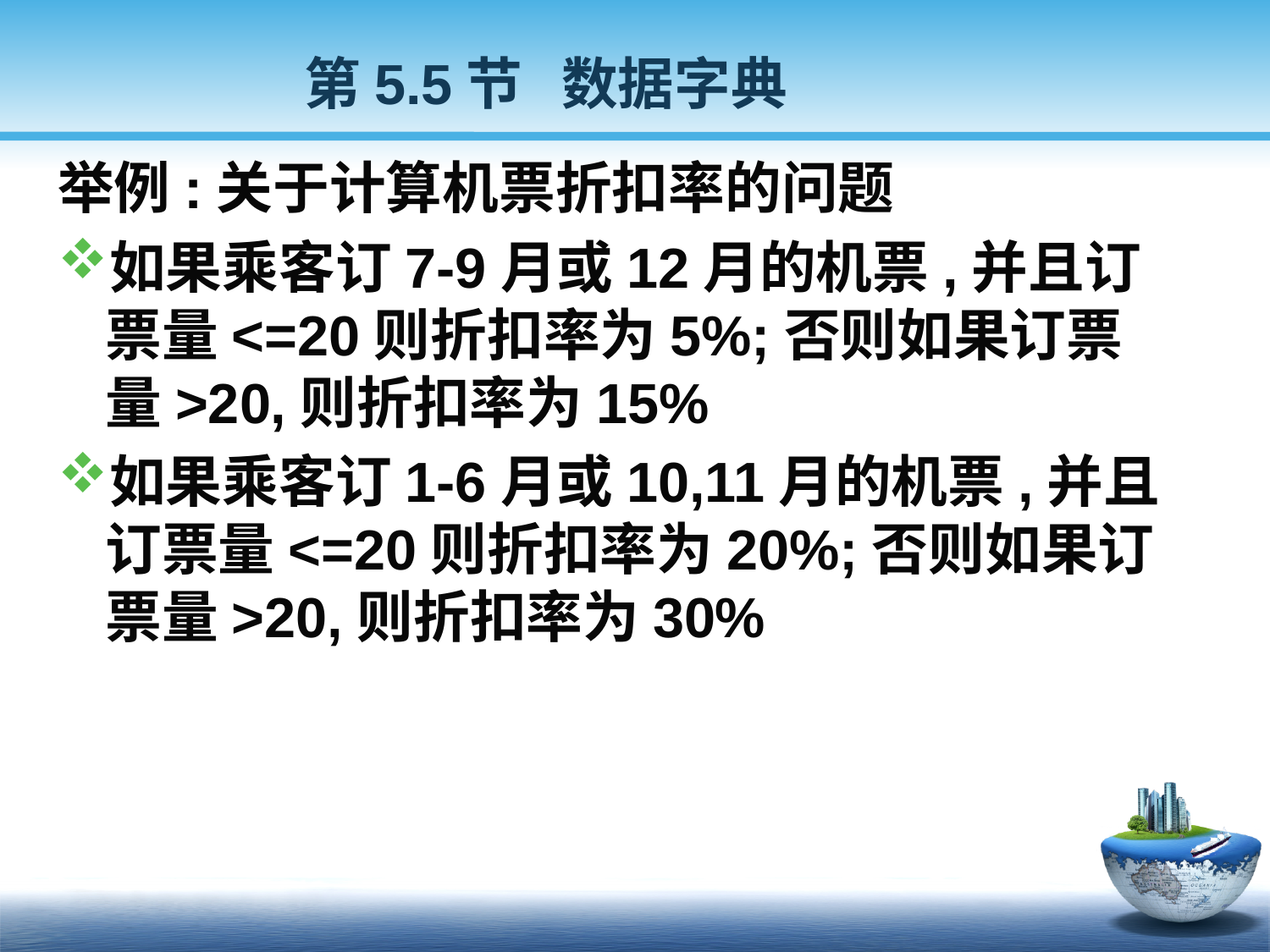

第5.5节   数据字典
举例:关于计算机票折扣率的问题
如果乘客订7-9月或12月的机票,并且订票量<=20则折扣率为5%;否则如果订票量>20,则折扣率为15%
如果乘客订1-6月或10,11月的机票,并且订票量<=20则折扣率为20%;否则如果订票量>20,则折扣率为30%